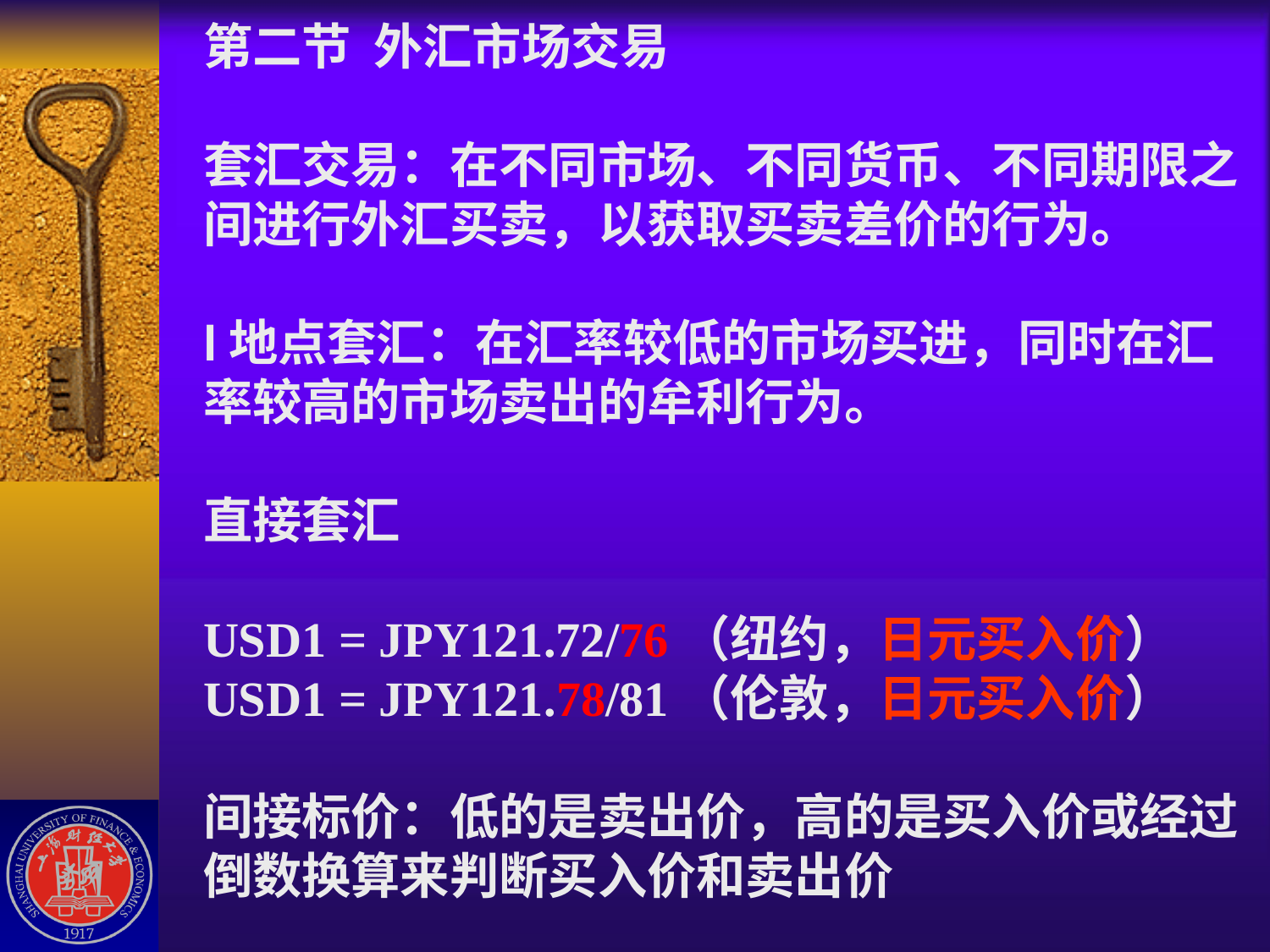

# 第二节  外汇市场交易 套汇交易：在不同市场、不同货币、不同期限之间进行外汇买卖，以获取买卖差价的行为。 l地点套汇：在汇率较低的市场买进，同时在汇率较高的市场卖出的牟利行为。 直接套汇 USD1 = JPY121.72/76（纽约，日元买入价） USD1 = JPY121.78/81（伦敦，日元买入价） 间接标价：低的是卖出价，高的是买入价或经过倒数换算来判断买入价和卖出价